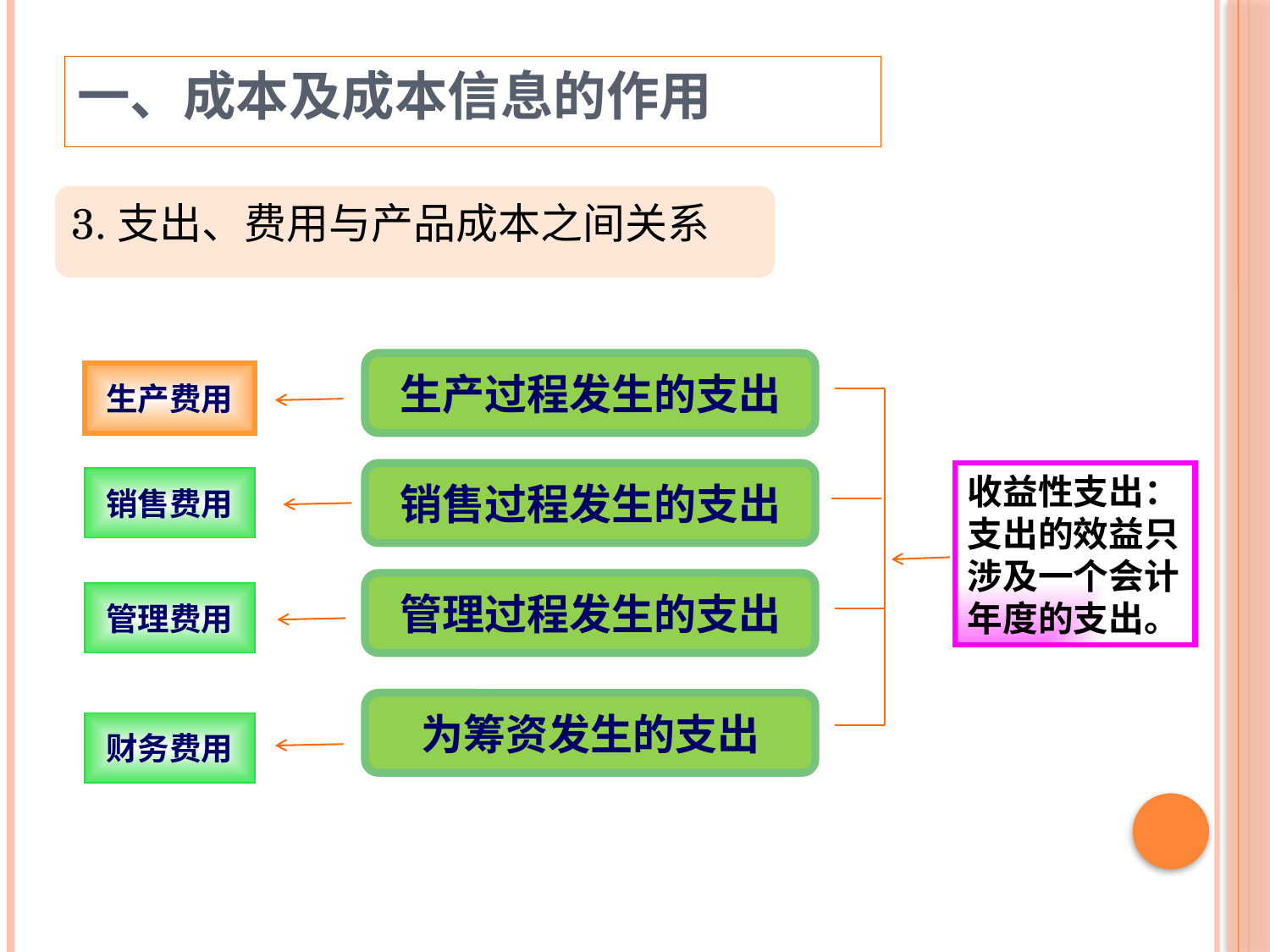

一、成本及成本信息的作用
3.支出、费用与产品成本之间关系
生产过程发生的支出
销售过程发生的支出
收益性支出：支出的效益只涉及一个会计年度的支出。
管理过程发生的支出
为筹资发生的支出
生产费用
销售费用
管理费用
财务费用